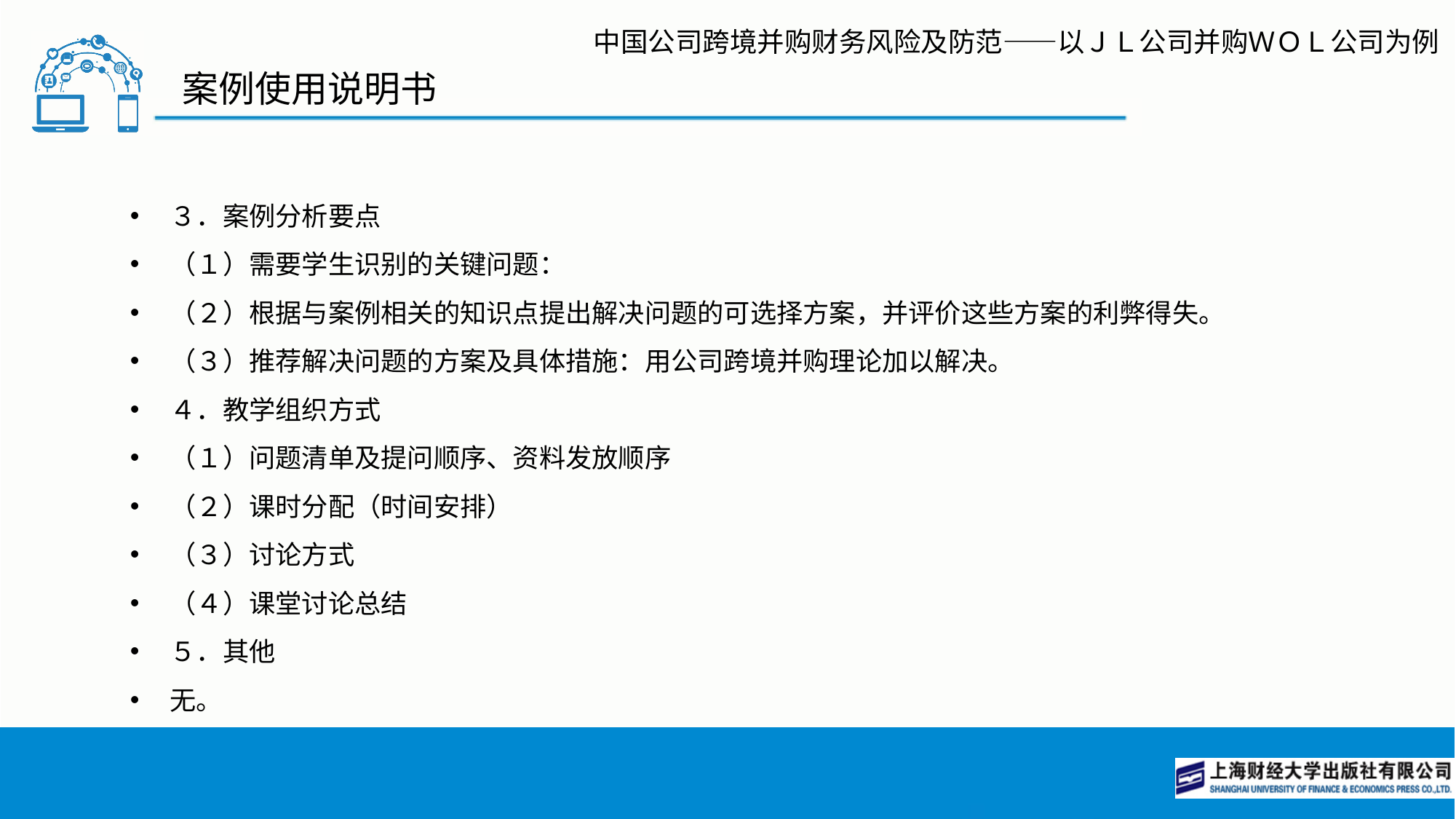

中国公司跨境并购财务风险及防范——以ＪＬ公司并购ＷＯＬ公司为例
# 案例使用说明书
３．案例分析要点
（１）需要学生识别的关键问题：
（２）根据与案例相关的知识点提出解决问题的可选择方案，并评价这些方案的利弊得失。
（３）推荐解决问题的方案及具体措施：用公司跨境并购理论加以解决。
４．教学组织方式
（１）问题清单及提问顺序、资料发放顺序
（２）课时分配（时间安排）
（３）讨论方式
（４）课堂讨论总结
５．其他
无。